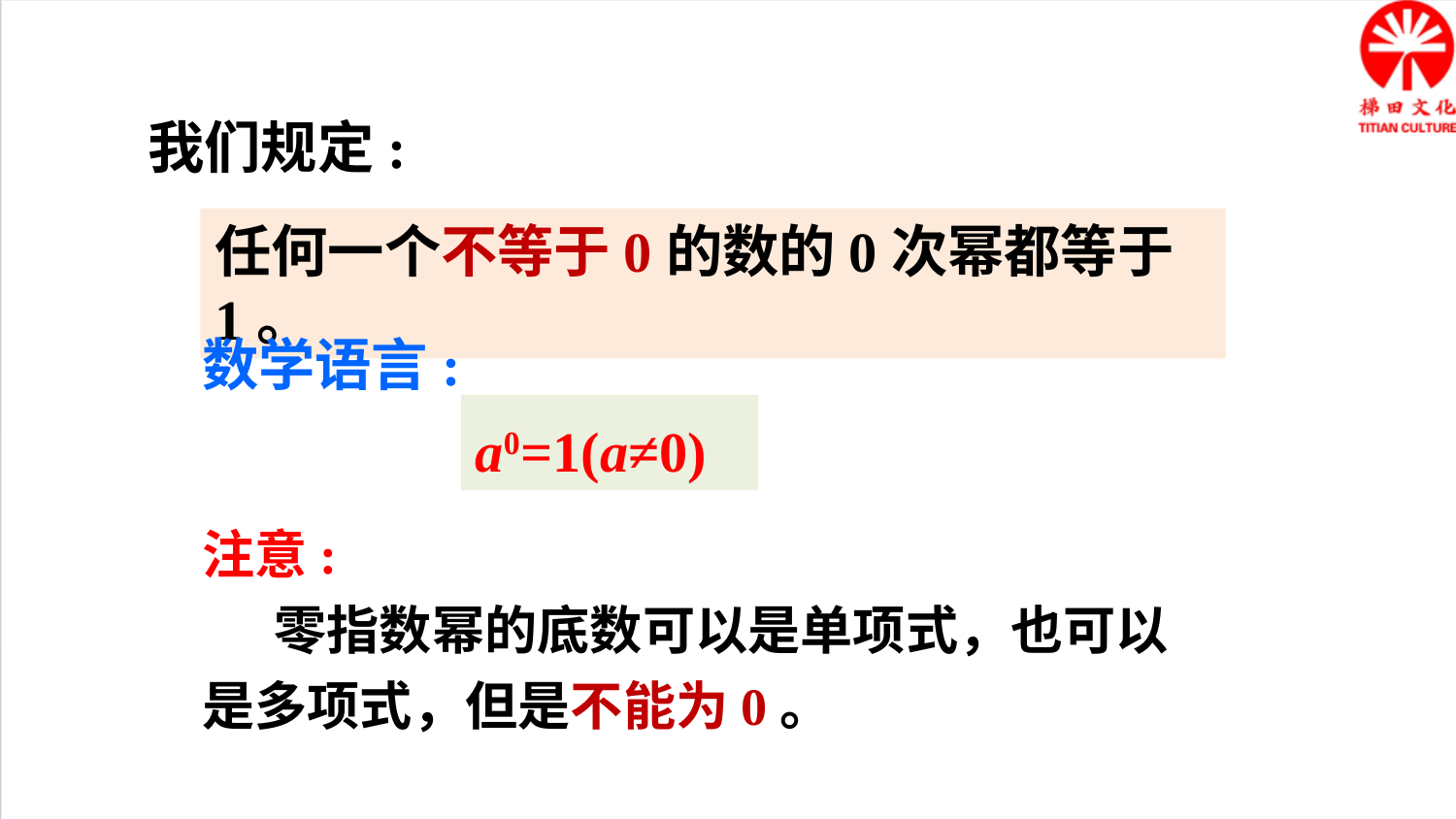

我们规定:
任何一个不等于0的数的0次幂都等于1。
数学语言:
a0=1(a≠0)
注意:
     零指数幂的底数可以是单项式，也可以是多项式，但是不能为0。